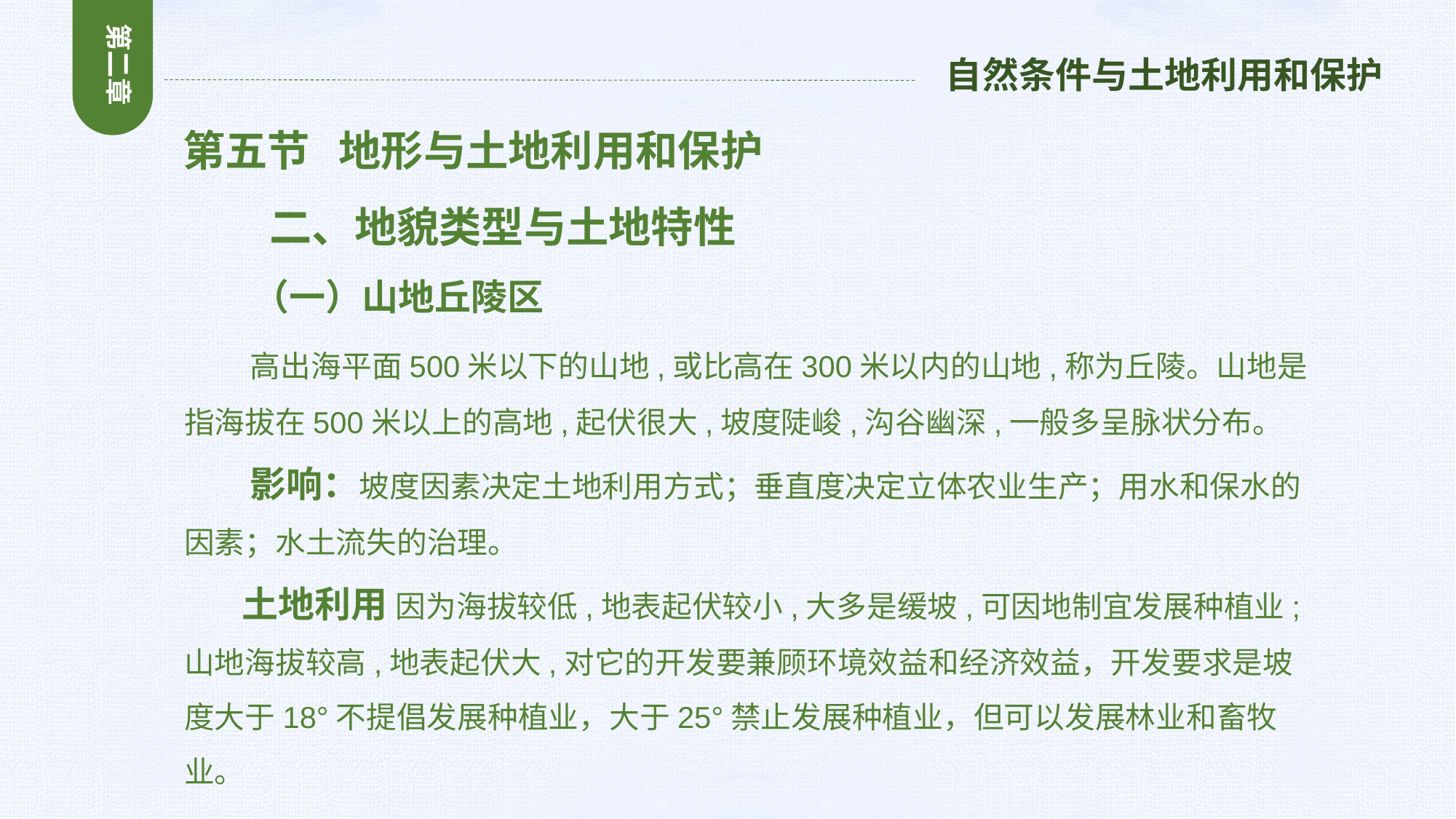

第二章
自然条件与土地利用和保护
 第五节   地形与土地利用和保护
          二、地貌类型与土地特性
       （一）山地丘陵区
       高出海平面500米以下的山地,或比高在300米以内的山地,称为丘陵。山地是指海拔在500米以上的高地,起伏很大,坡度陡峻,沟谷幽深,一般多呈脉状分布。
       影响：坡度因素决定土地利用方式；垂直度决定立体农业生产；用水和保水的因素；水土流失的治理。
      土地利用 因为海拔较低,地表起伏较小,大多是缓坡,可因地制宜发展种植业;山地海拔较高,地表起伏大,对它的开发要兼顾环境效益和经济效益，开发要求是坡度大于18°不提倡发展种植业，大于25°禁止发展种植业，但可以发展林业和畜牧业。